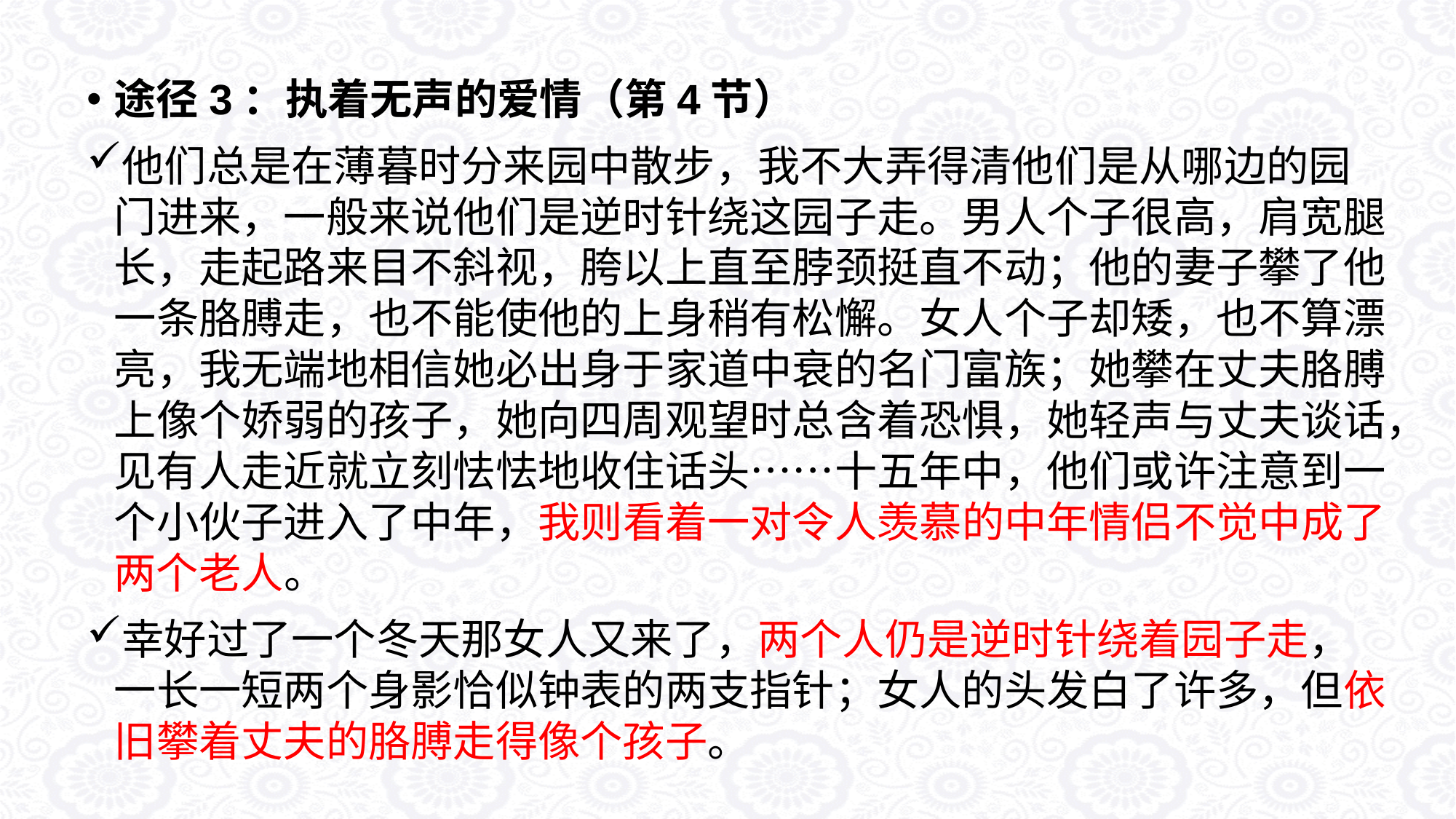

途径3：执着无声的爱情（第4节）
他们总是在薄暮时分来园中散步，我不大弄得清他们是从哪边的园门进来，一般来说他们是逆时针绕这园子走。男人个子很高，肩宽腿长，走起路来目不斜视，胯以上直至脖颈挺直不动；他的妻子攀了他一条胳膊走，也不能使他的上身稍有松懈。女人个子却矮，也不算漂亮，我无端地相信她必出身于家道中衰的名门富族；她攀在丈夫胳膊上像个娇弱的孩子，她向四周观望时总含着恐惧，她轻声与丈夫谈话，见有人走近就立刻怯怯地收住话头……十五年中，他们或许注意到一个小伙子进入了中年，我则看着一对令人羡慕的中年情侣不觉中成了两个老人。
幸好过了一个冬天那女人又来了，两个人仍是逆时针绕着园子走，一长一短两个身影恰似钟表的两支指针；女人的头发白了许多，但依旧攀着丈夫的胳膊走得像个孩子。